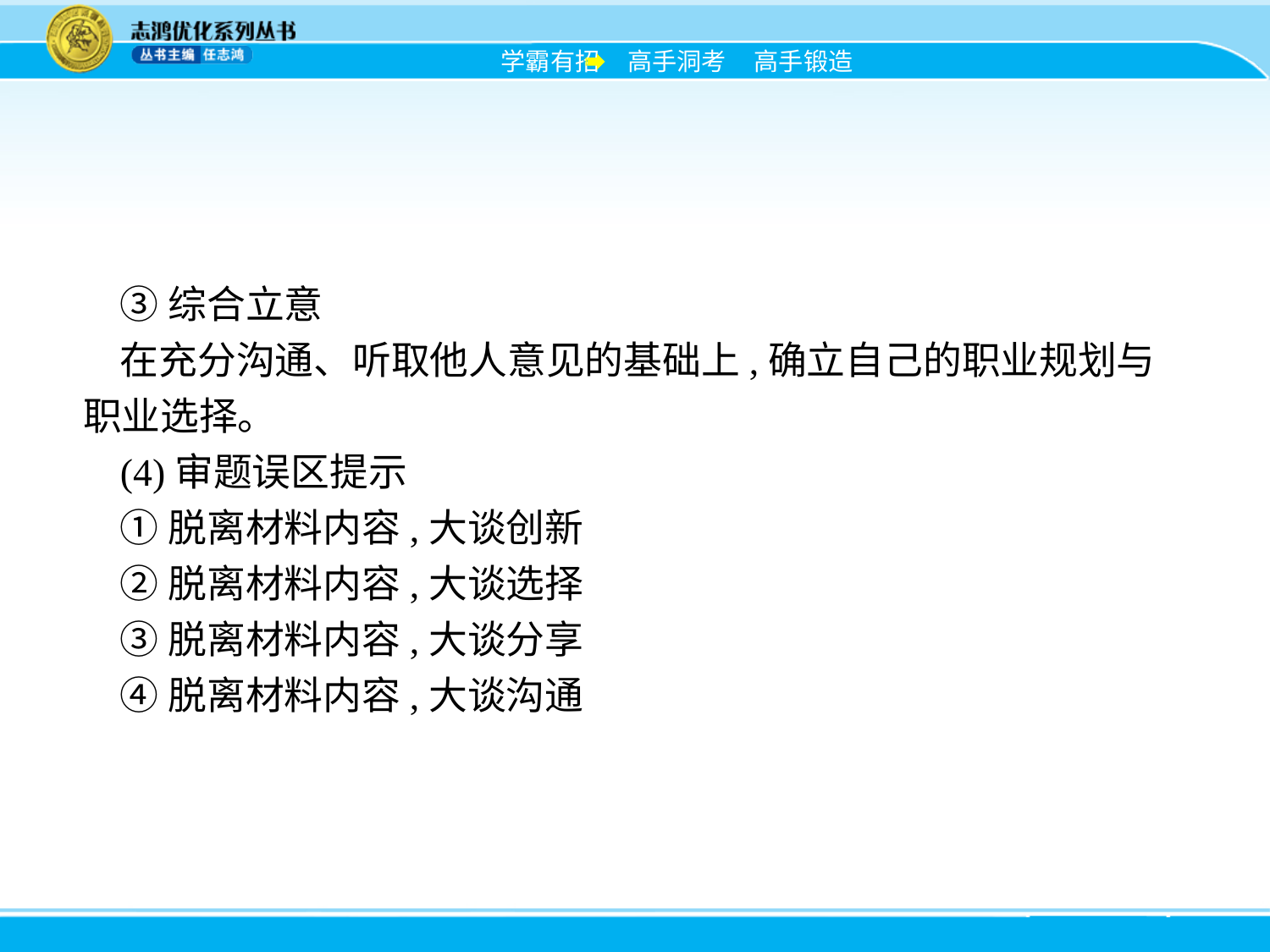

③综合立意
在充分沟通、听取他人意见的基础上,确立自己的职业规划与职业选择。
(4)审题误区提示
①脱离材料内容,大谈创新
②脱离材料内容,大谈选择
③脱离材料内容,大谈分享
④脱离材料内容,大谈沟通